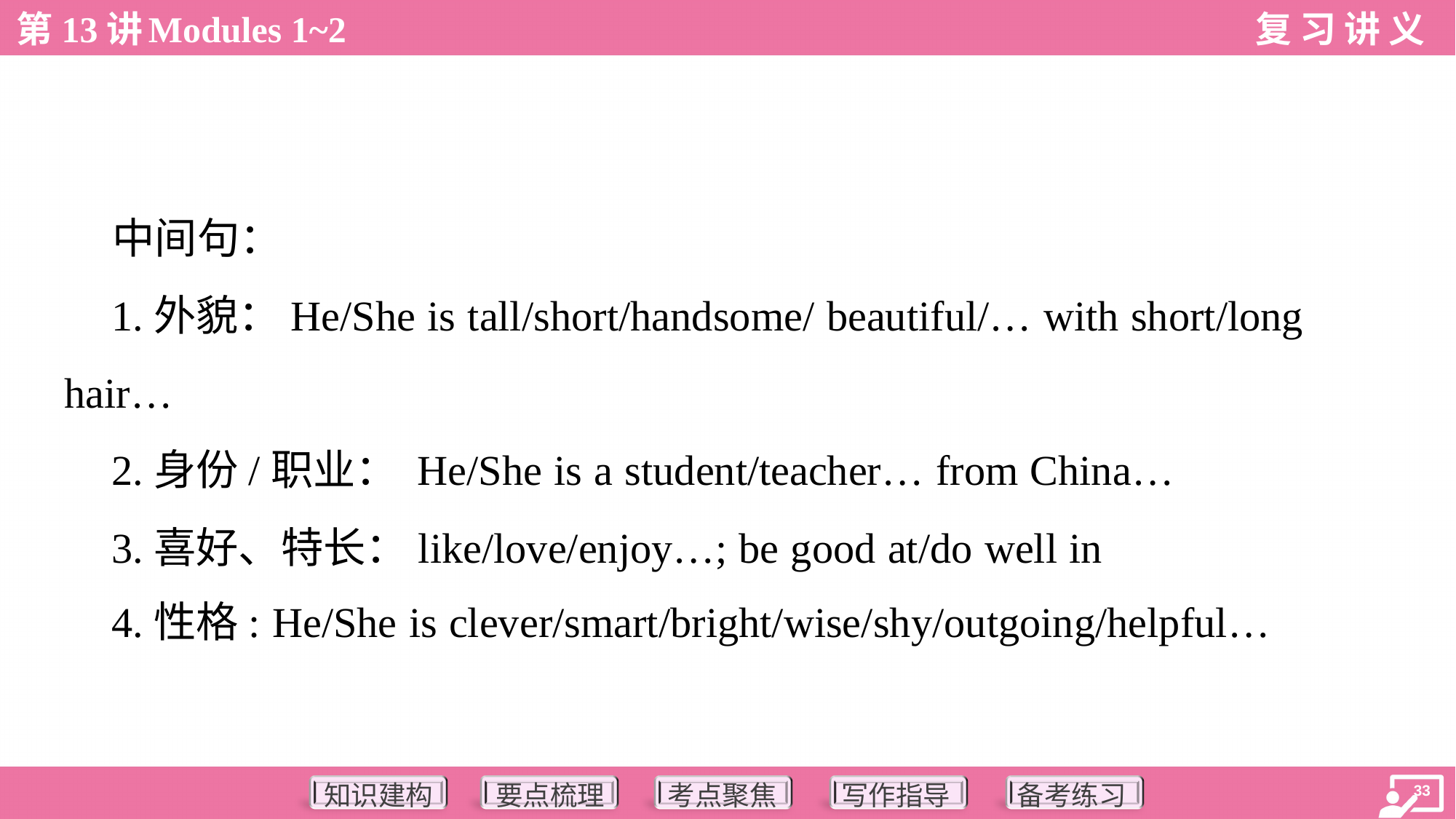

中间句：
    1.外貌：He/She is tall/short/handsome/ beautiful/… with short/long
hair…
    2.身份/职业： He/She is a student/teacher… from China…
    3.喜好、特长：like/love/enjoy…; be good at/do well in
    4.性格: He/She is clever/smart/bright/wise/shy/outgoing/helpful…